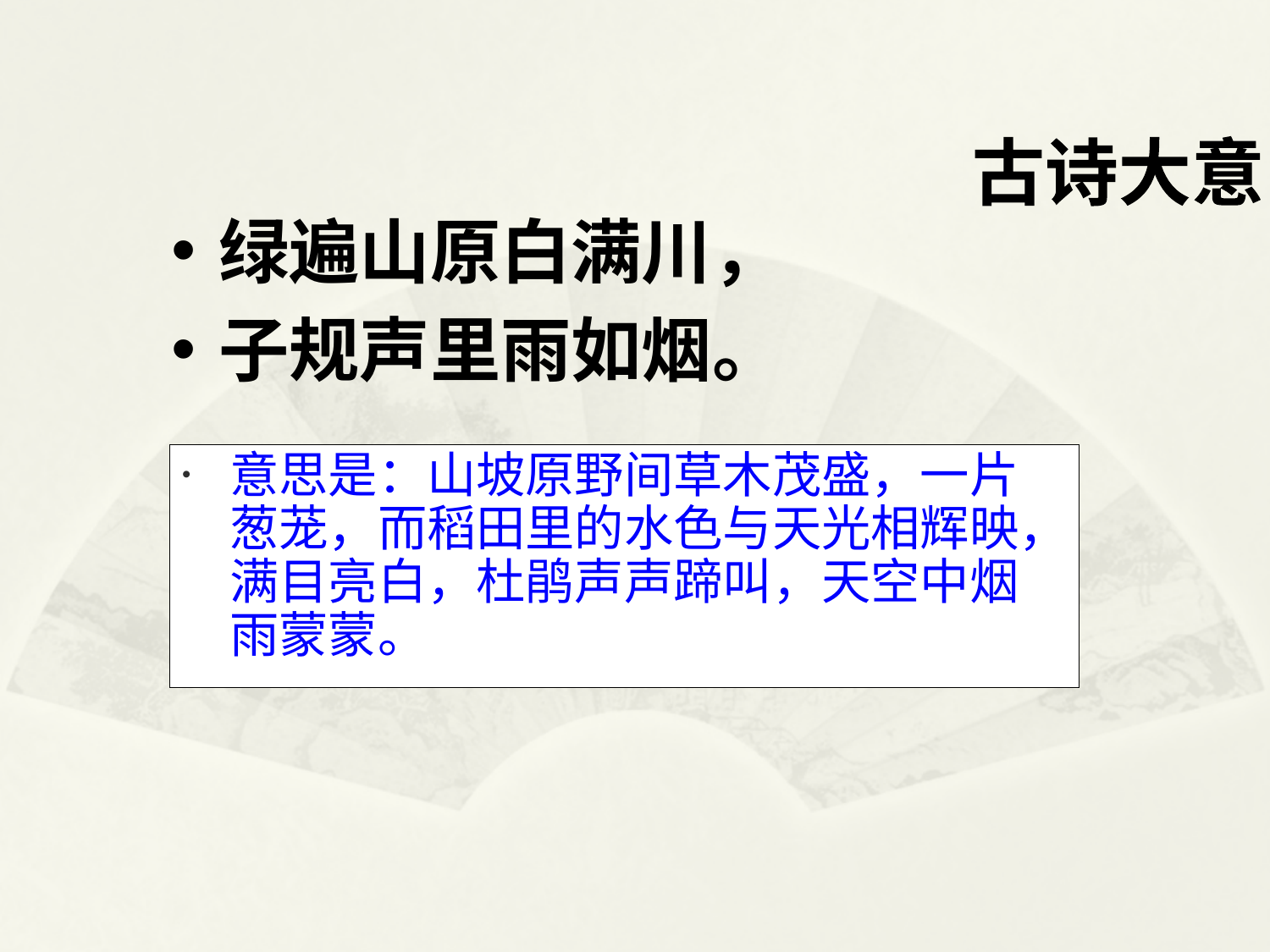

古诗大意
绿遍山原白满川，
子规声里雨如烟。
意思是：山坡原野间草木茂盛，一片葱茏，而稻田里的水色与天光相辉映，满目亮白，杜鹃声声蹄叫，天空中烟雨蒙蒙。